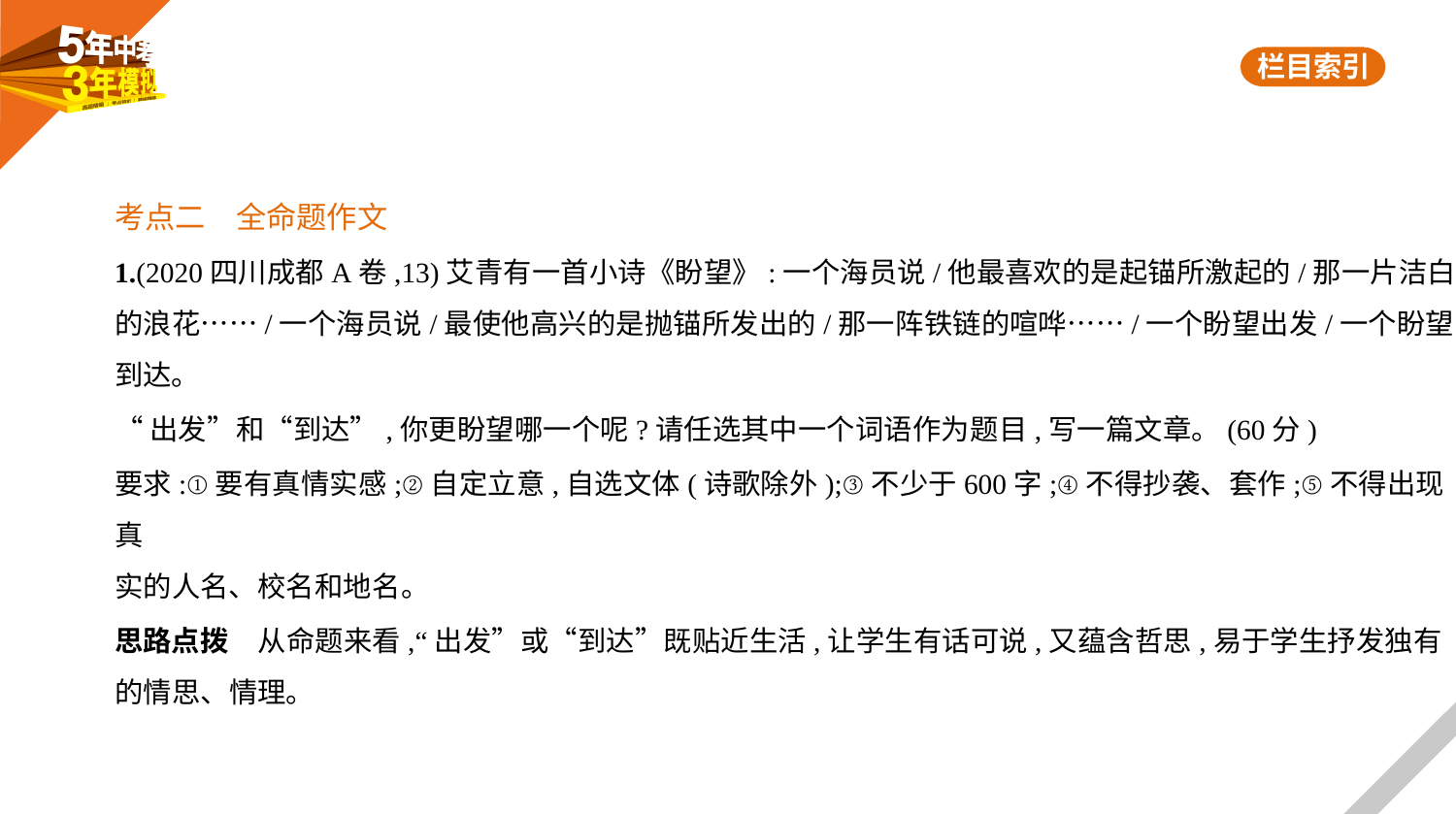

考点二　全命题作文
1.(2020四川成都A卷,13)艾青有一首小诗《盼望》:一个海员说/他最喜欢的是起锚所激起的/那一片洁白
的浪花……/一个海员说/最使他高兴的是抛锚所发出的/那一阵铁链的喧哗……/一个盼望出发/一个盼望
到达。
“出发”和“到达”,你更盼望哪一个呢?请任选其中一个词语作为题目,写一篇文章。(60分)
要求:①要有真情实感;②自定立意,自选文体(诗歌除外);③不少于600字;④不得抄袭、套作;⑤不得出现真
实的人名、校名和地名。
思路点拨　从命题来看,“出发”或“到达”既贴近生活,让学生有话可说,又蕴含哲思,易于学生抒发独有
的情思、情理。